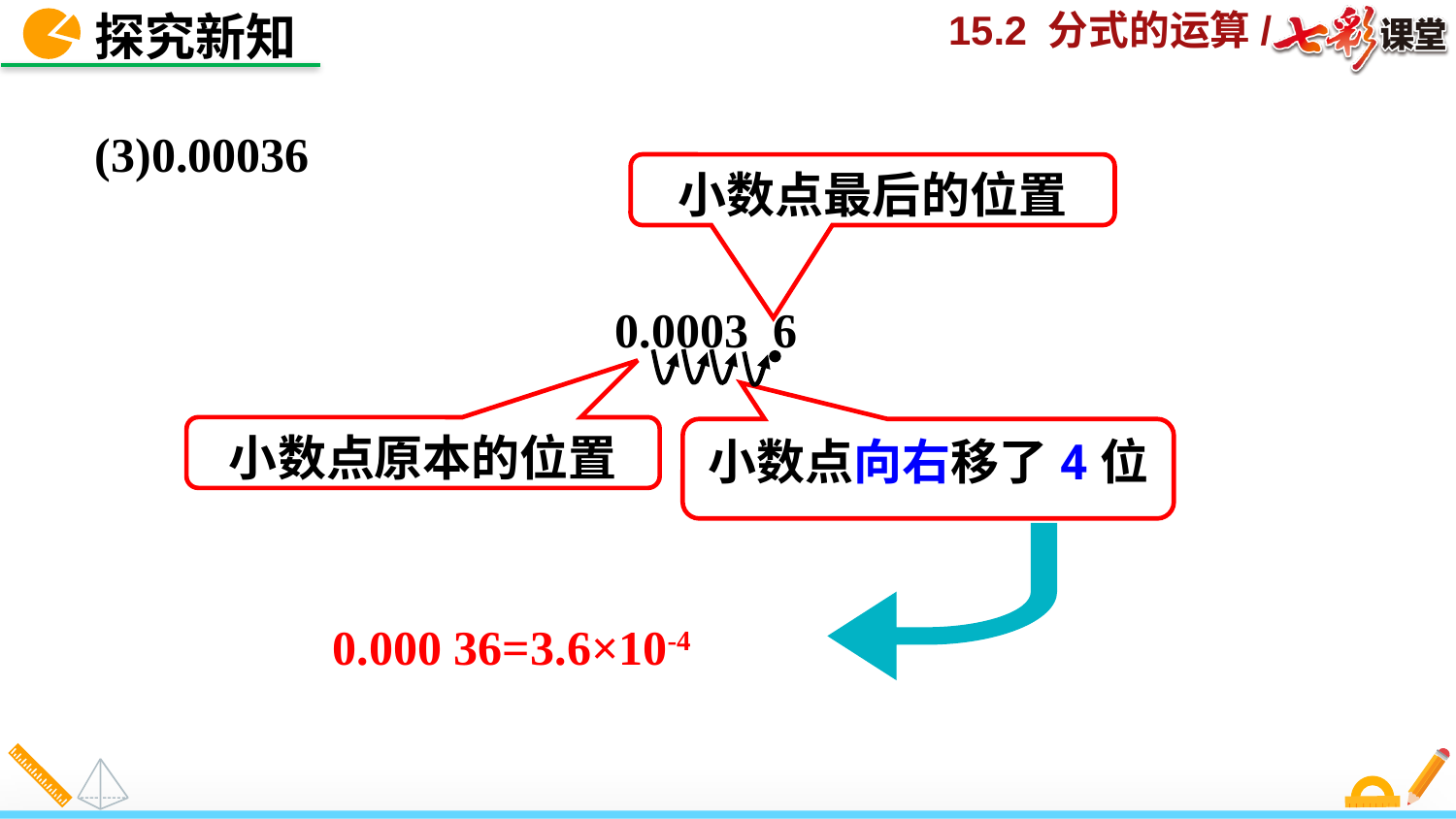

探究新知

(3)0.00036
小数点最后的位置
         0.0003  6

小数点原本的位置
小数点向右移了4位

 0.000 36=3.6×10-4